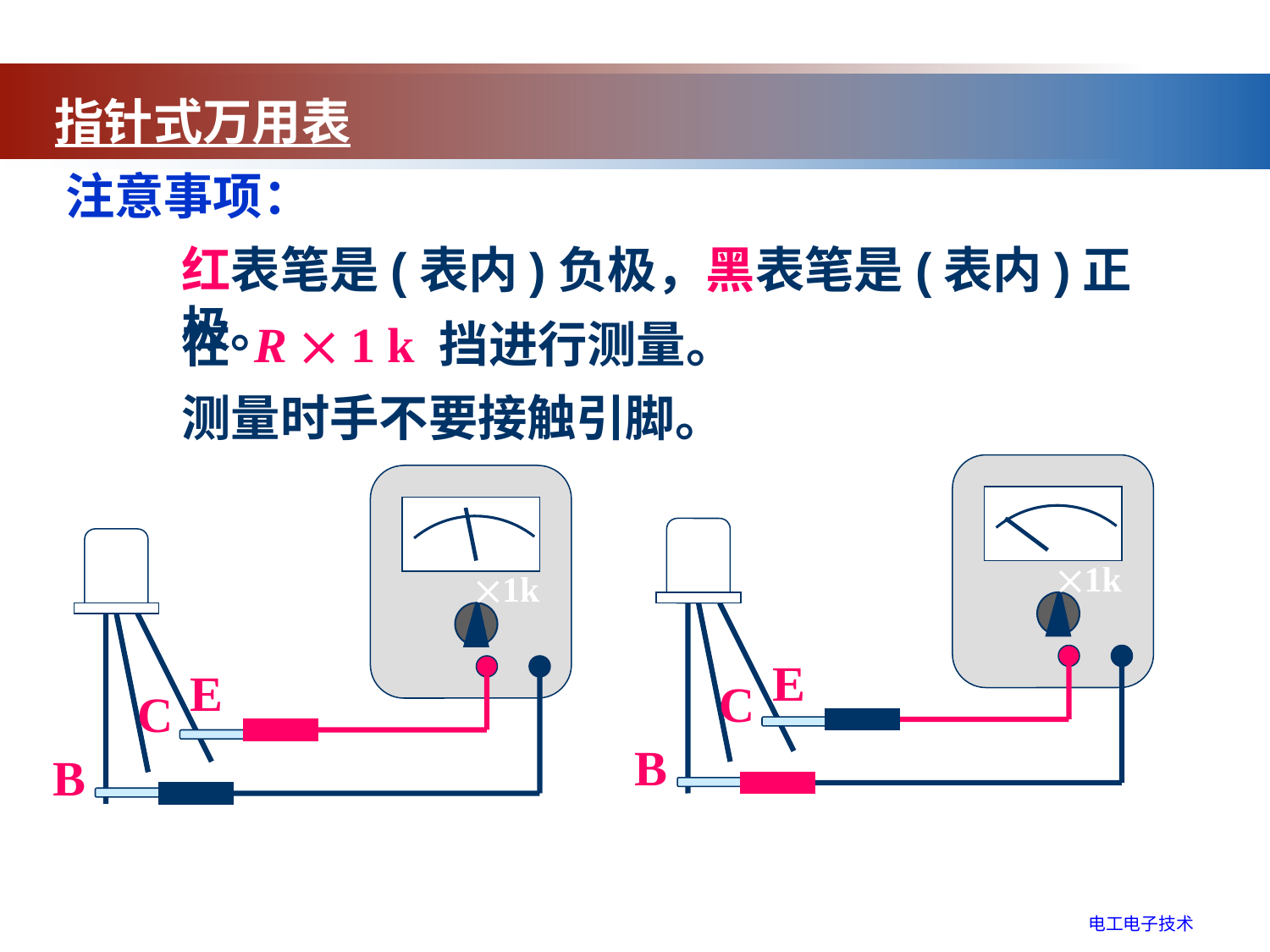

指针式万用表
注意事项：
红表笔是(表内)负极，黑表笔是(表内)正极。
在 R × 1 k 挡进行测量。
测量时手不要接触引脚。

×1k

E

C

B

×1k

E

C

B

电工电子技术